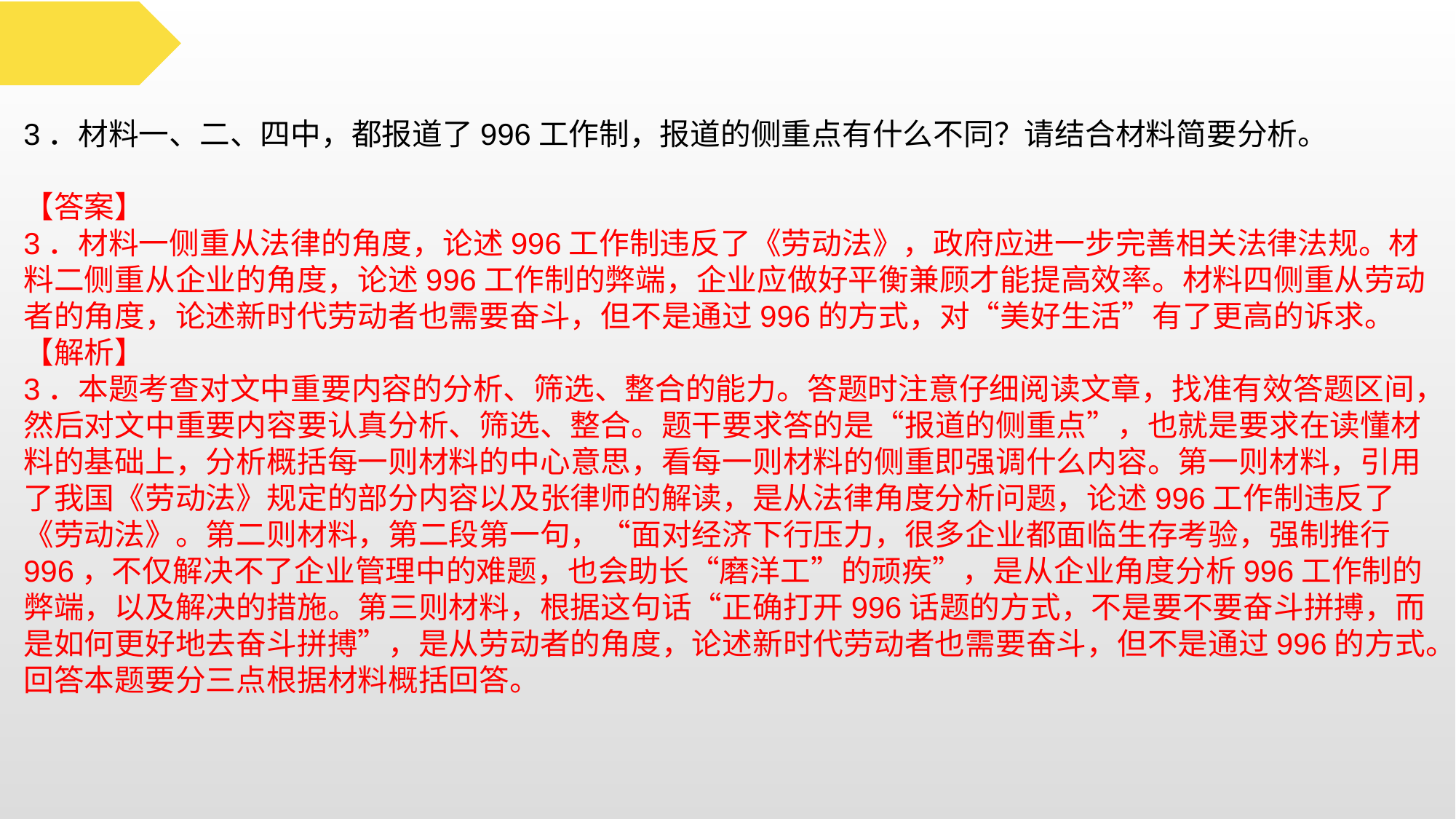

3．材料一、二、四中，都报道了996工作制，报道的侧重点有什么不同？请结合材料简要分析。

【答案】
3．材料一侧重从法律的角度，论述996工作制违反了《劳动法》，政府应进一步完善相关法律法规。材料二侧重从企业的角度，论述996工作制的弊端，企业应做好平衡兼顾才能提高效率。材料四侧重从劳动者的角度，论述新时代劳动者也需要奋斗，但不是通过996的方式，对“美好生活”有了更高的诉求。
【解析】
3．本题考查对文中重要内容的分析、筛选、整合的能力。答题时注意仔细阅读文章，找准有效答题区间，然后对文中重要内容要认真分析、筛选、整合。题干要求答的是“报道的侧重点”，也就是要求在读懂材料的基础上，分析概括每一则材料的中心意思，看每一则材料的侧重即强调什么内容。第⼀则材料，引用了我国《劳动法》规定的部分内容以及张律师的解读，是从法律角度分析问题，论述996工作制违反了《劳动法》。第⼆则材料，第二段第一句，“面对经济下行压力，很多企业都面临生存考验，强制推行996，不仅解决不了企业管理中的难题，也会助长“磨洋工”的顽疾”，是从企业角度分析996工作制的弊端，以及解决的措施。第三则材料，根据这句话“正确打开996话题的方式，不是要不要奋斗拼搏，而是如何更好地去奋斗拼搏”，是从劳动者的角度，论述新时代劳动者也需要奋斗，但不是通过996的方式。回答本题要分三点根据材料概括回答。